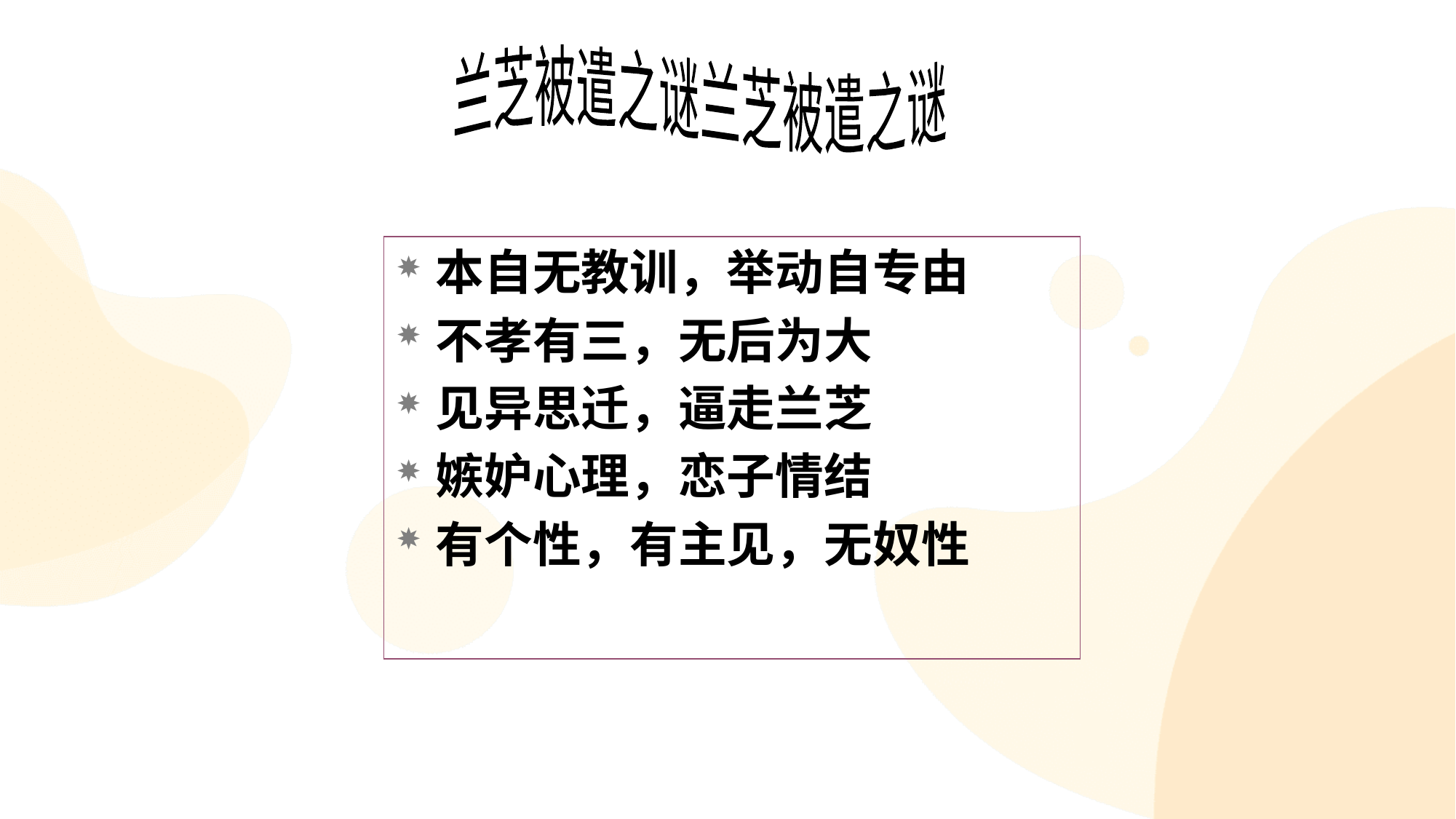

兰芝被遣之谜兰芝被遣之谜
本自无教训，举动自专由
不孝有三，无后为大
见异思迁，逼走兰芝
嫉妒心理，恋子情结
有个性，有主见，无奴性